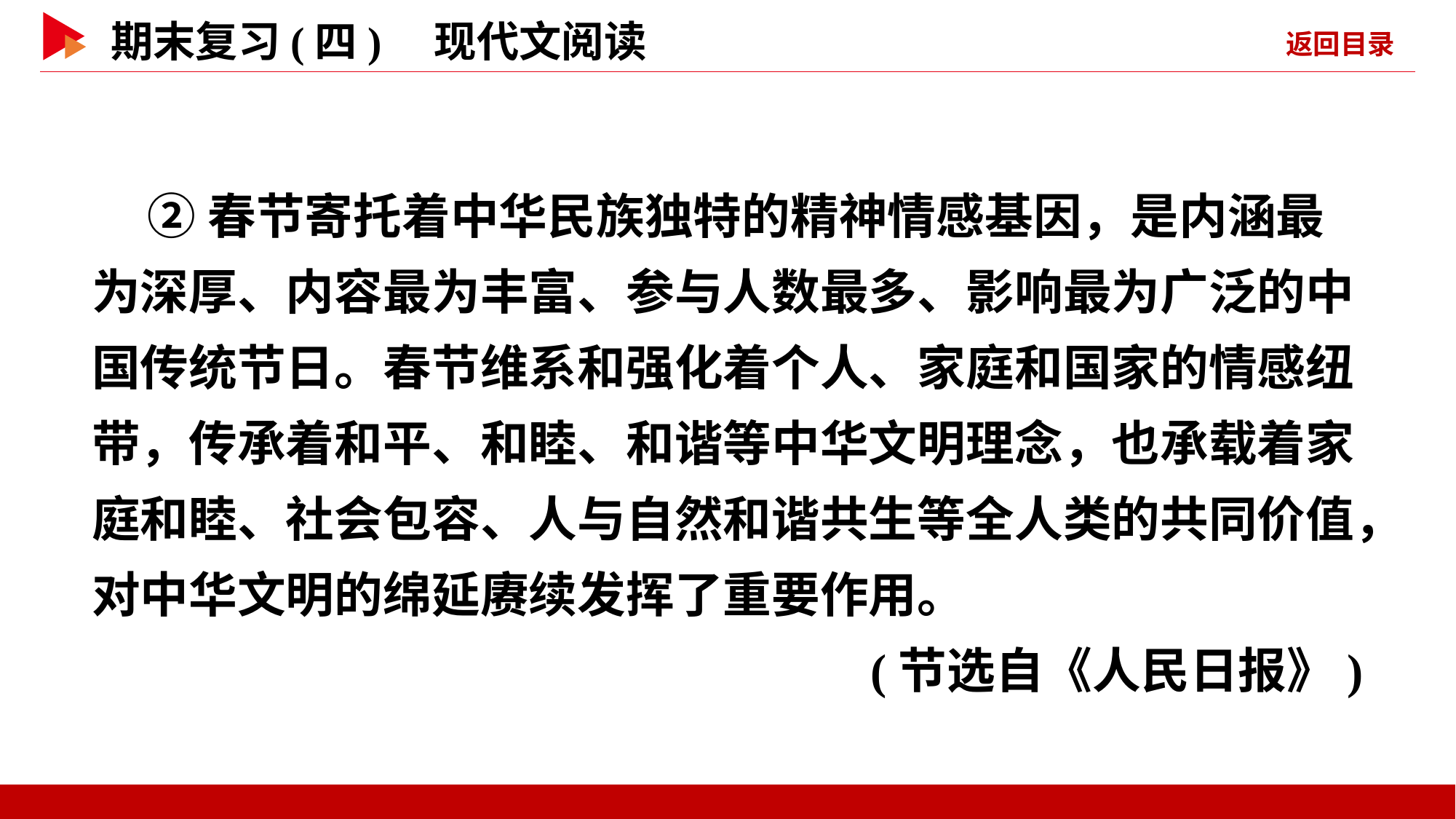

②春节寄托着中华民族独特的精神情感基因，是内涵最为深厚、内容最为丰富、参与人数最多、影响最为广泛的中国传统节日。春节维系和强化着个人、家庭和国家的情感纽带，传承着和平、和睦、和谐等中华文明理念，也承载着家庭和睦、社会包容、人与自然和谐共生等全人类的共同价值，对中华文明的绵延赓续发挥了重要作用。
(节选自《人民日报》)